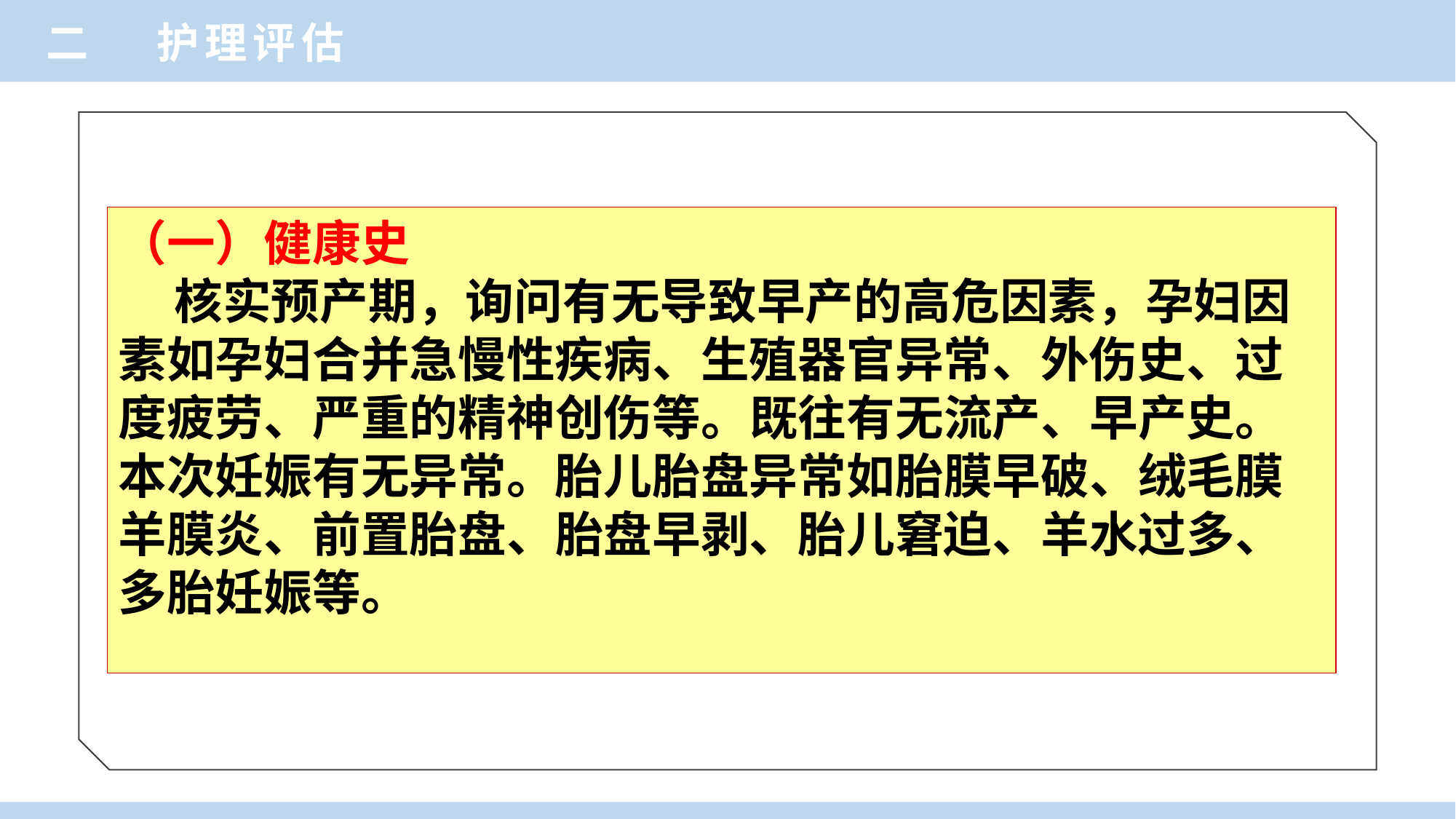

二    护理评估

（一）健康史
    核实预产期，询问有无导致早产的高危因素，孕妇因素如孕妇合并急慢性疾病、生殖器官异常、外伤史、过度疲劳、严重的精神创伤等。既往有无流产、早产史。本次妊娠有无异常。胎儿胎盘异常如胎膜早破、绒毛膜羊膜炎、前置胎盘、胎盘早剥、胎儿窘迫、羊水过多、多胎妊娠等。